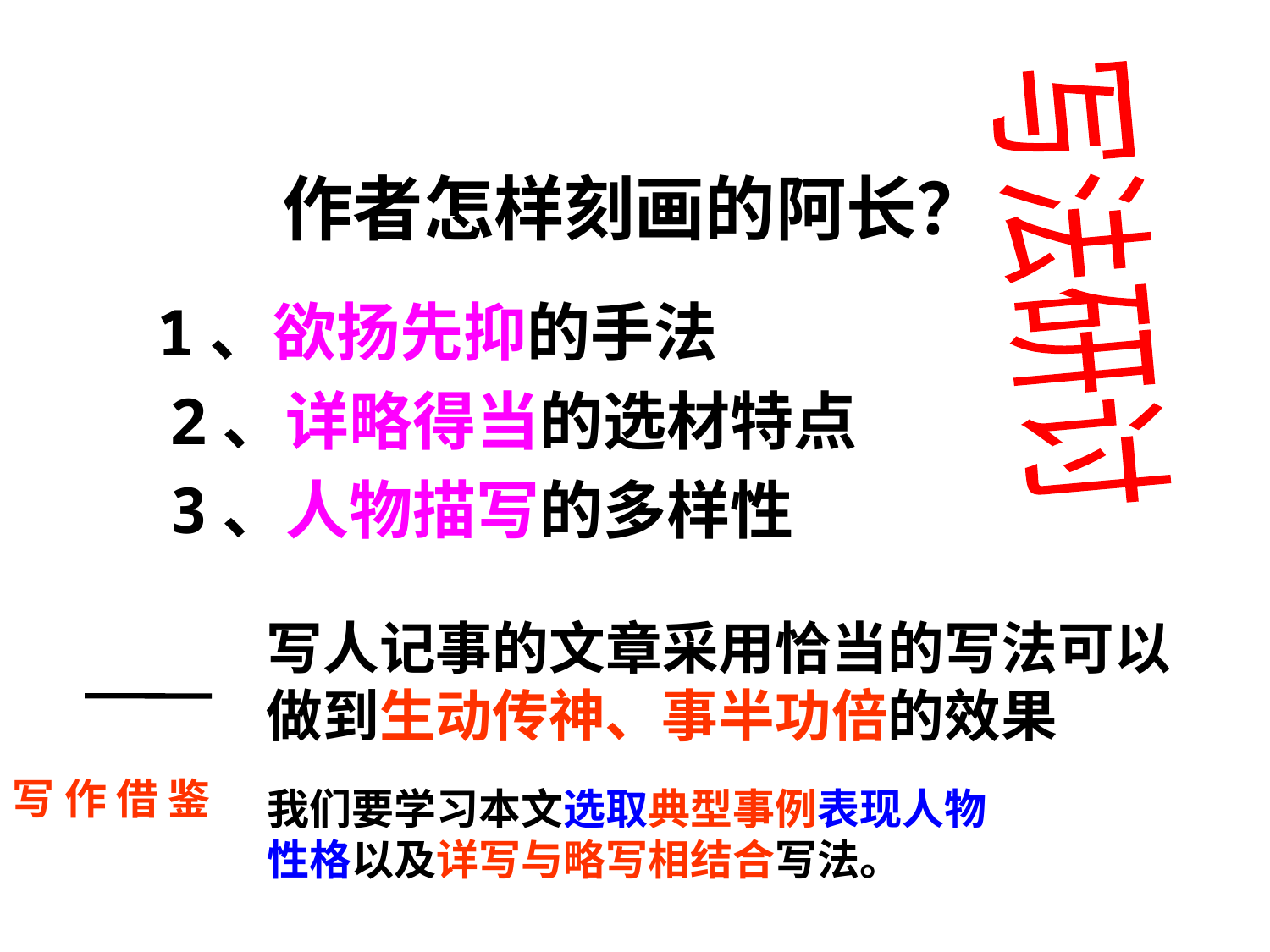

# 作者怎样刻画的阿长？
写法研讨
   1、欲扬先抑的手法
   2、详略得当的选材特点
   3、人物描写的多样性
写人记事的文章采用恰当的写法可以做到生动传神、事半功倍的效果

写 作 借 鉴
我们要学习本文选取典型事例表现人物
性格以及详写与略写相结合写法。